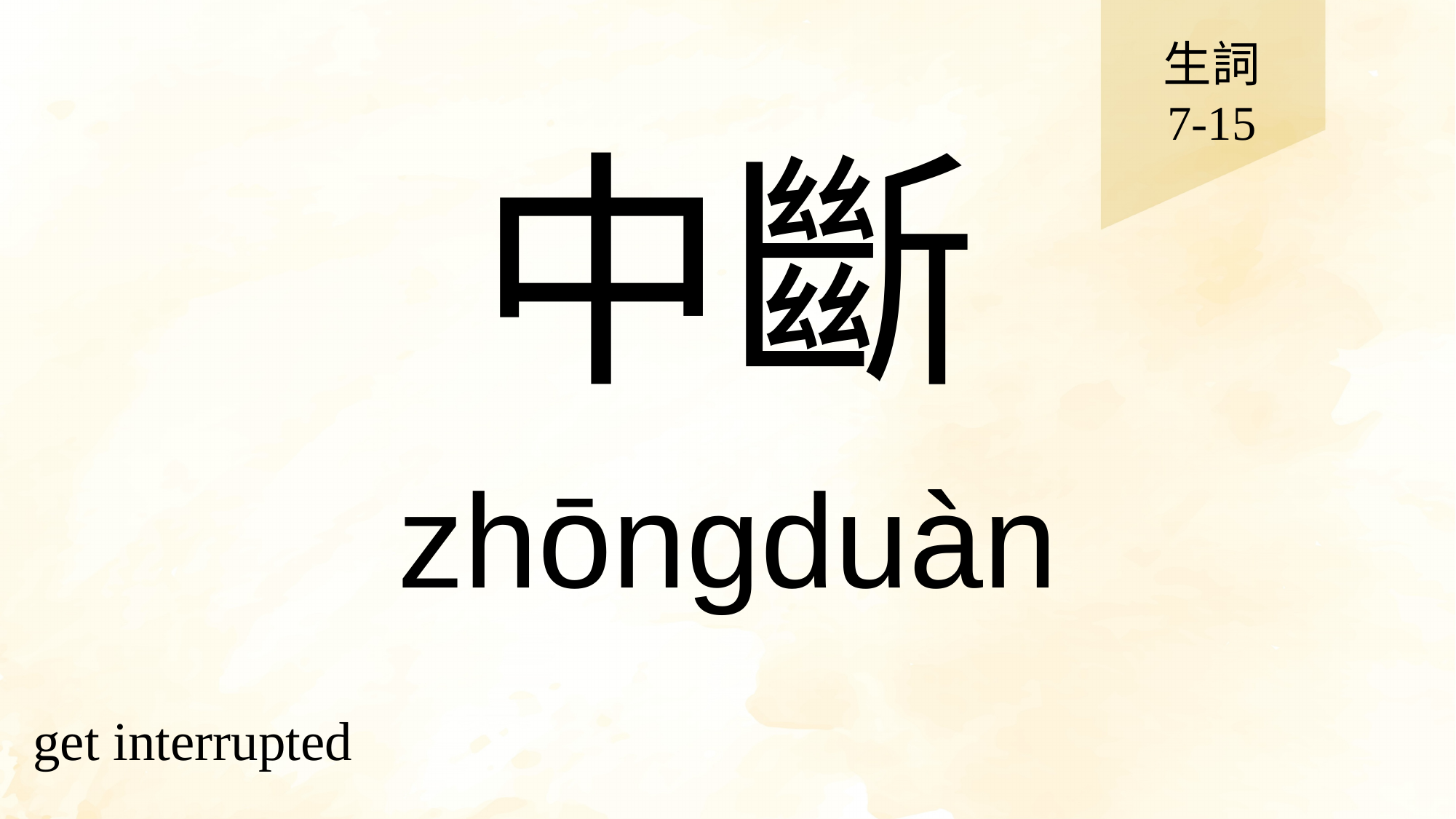

生詞
7-15
# 中斷
zhōngduàn
get interrupted